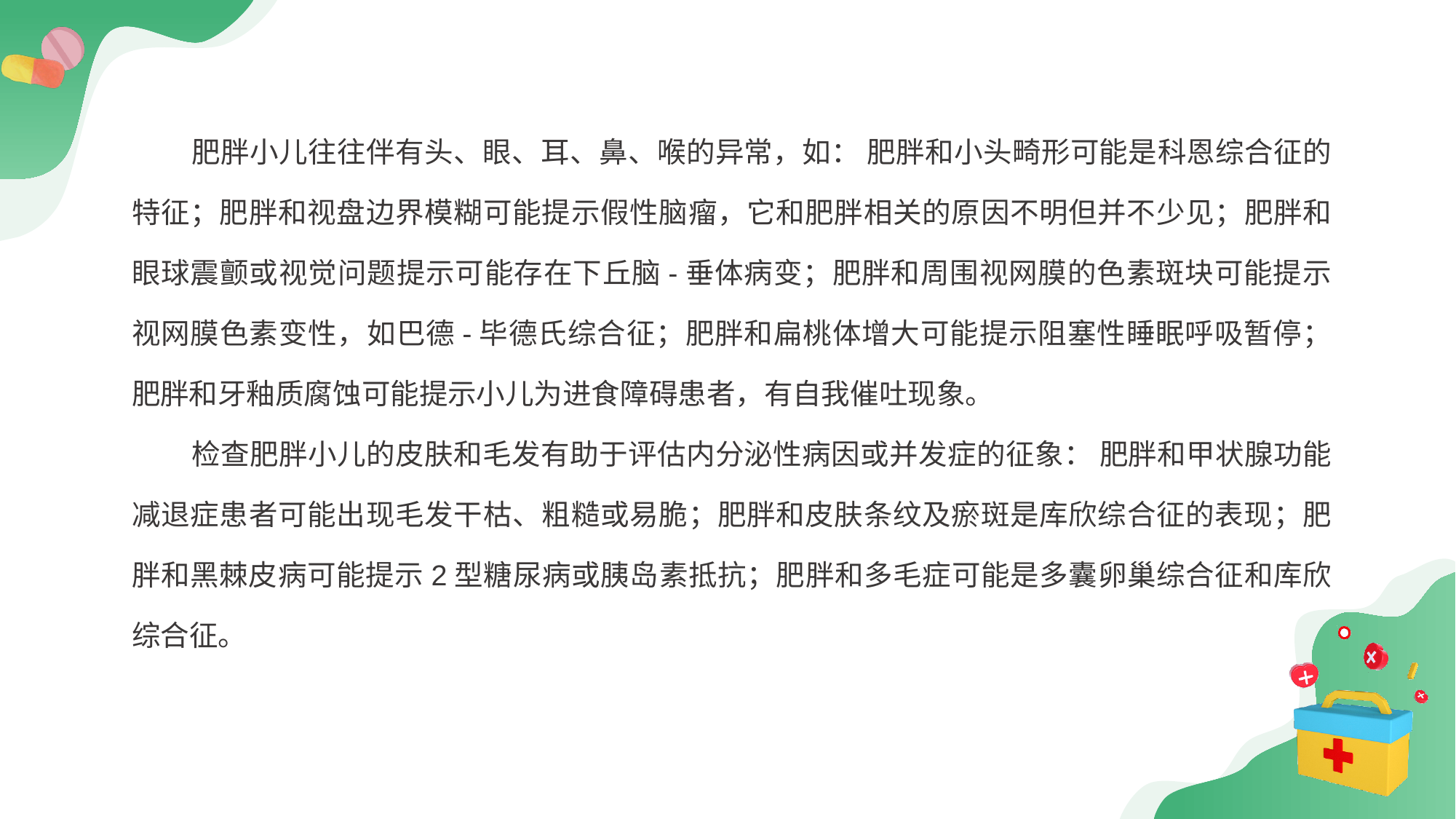

肥胖小儿往往伴有头、眼、耳、鼻、喉的异常，如： 肥胖和小头畸形可能是科恩综合征的特征；肥胖和视盘边界模糊可能提示假性脑瘤，它和肥胖相关的原因不明但并不少见；肥胖和眼球震颤或视觉问题提示可能存在下丘脑-垂体病变；肥胖和周围视网膜的色素斑块可能提示视网膜色素变性，如巴德-毕德氏综合征；肥胖和扁桃体增大可能提示阻塞性睡眠呼吸暂停；肥胖和牙釉质腐蚀可能提示小儿为进食障碍患者，有自我催吐现象。
检查肥胖小儿的皮肤和毛发有助于评估内分泌性病因或并发症的征象： 肥胖和甲状腺功能减退症患者可能出现毛发干枯、粗糙或易脆；肥胖和皮肤条纹及瘀斑是库欣综合征的表现；肥胖和黑棘皮病可能提示2型糖尿病或胰岛素抵抗；肥胖和多毛症可能是多囊卵巢综合征和库欣综合征。